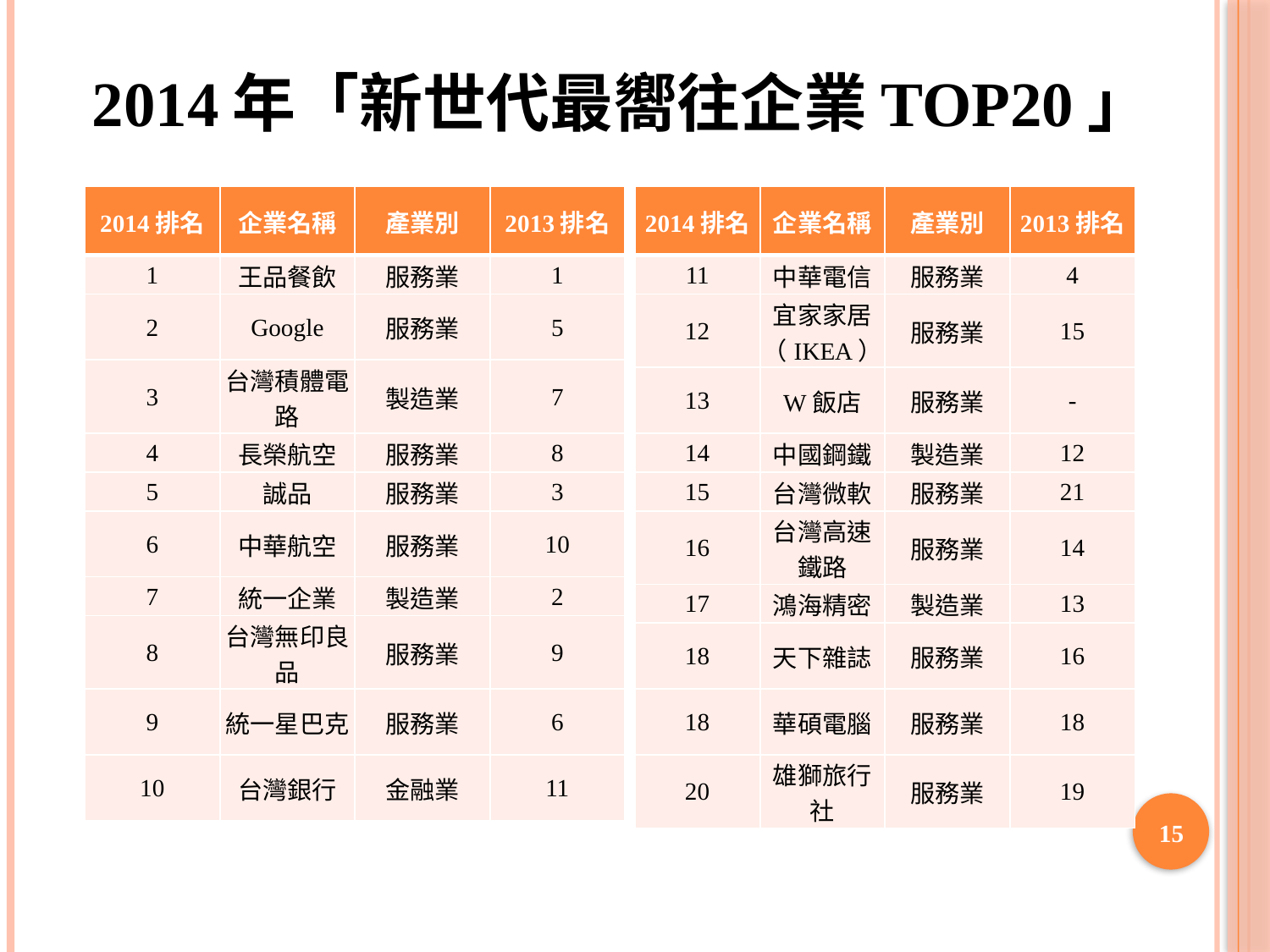

# 2014年「新世代最嚮往企業Top20」
| 2014排名 | 企業名稱 | 產業別 | 2013排名 |
| --- | --- | --- | --- |
| 1 | 王品餐飲 | 服務業 | 1 |
| 2 | Google | 服務業 | 5 |
| 3 | 台灣積體電路 | 製造業 | 7 |
| 4 | 長榮航空 | 服務業 | 8 |
| 5 | 誠品 | 服務業 | 3 |
| 6 | 中華航空 | 服務業 | 10 |
| 7 | 統一企業 | 製造業 | 2 |
| 8 | 台灣無印良品 | 服務業 | 9 |
| 9 | 統一星巴克 | 服務業 | 6 |
| 10 | 台灣銀行 | 金融業 | 11 |
| 2014排名 | 企業名稱 | 產業別 | 2013排名 |
| --- | --- | --- | --- |
| 11 | 中華電信 | 服務業 | 4 |
| 12 | 宜家家居（IKEA） | 服務業 | 15 |
| 13 | W飯店 | 服務業 | - |
| 14 | 中國鋼鐵 | 製造業 | 12 |
| 15 | 台灣微軟 | 服務業 | 21 |
| 16 | 台灣高速鐵路 | 服務業 | 14 |
| 17 | 鴻海精密 | 製造業 | 13 |
| 18 | 天下雜誌 | 服務業 | 16 |
| 18 | 華碩電腦 | 服務業 | 18 |
| 20 | 雄獅旅行社 | 服務業 | 19 |
15